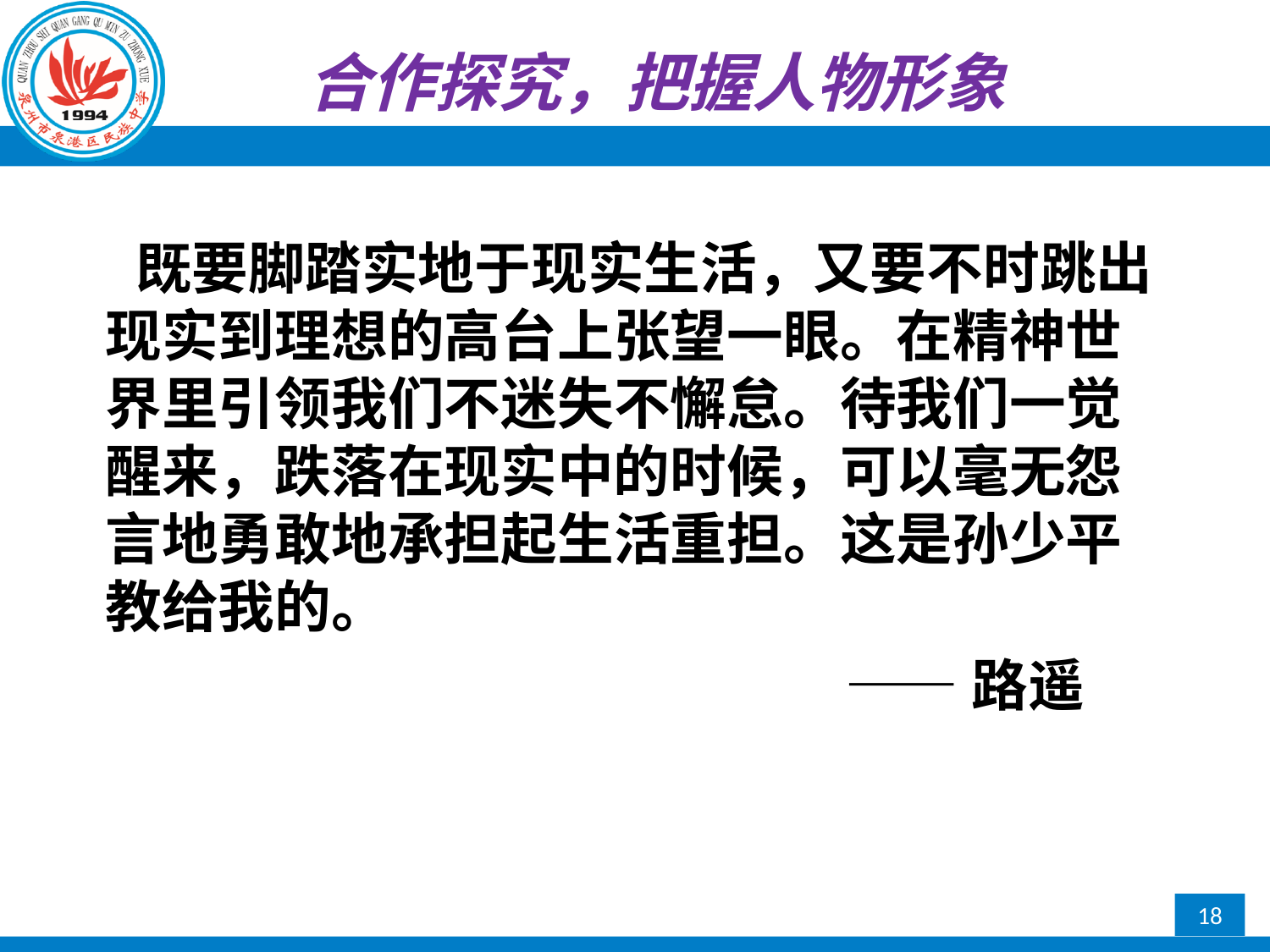

合作探究，把握人物形象
     既要脚踏实地于现实生活，又要不时跳出现实到理想的高台上张望一眼。在精神世界里引领我们不迷失不懈怠。待我们一觉醒来，跌落在现实中的时候，可以毫无怨言地勇敢地承担起生活重担。这是孙少平教给我的。
                                                             ——路遥